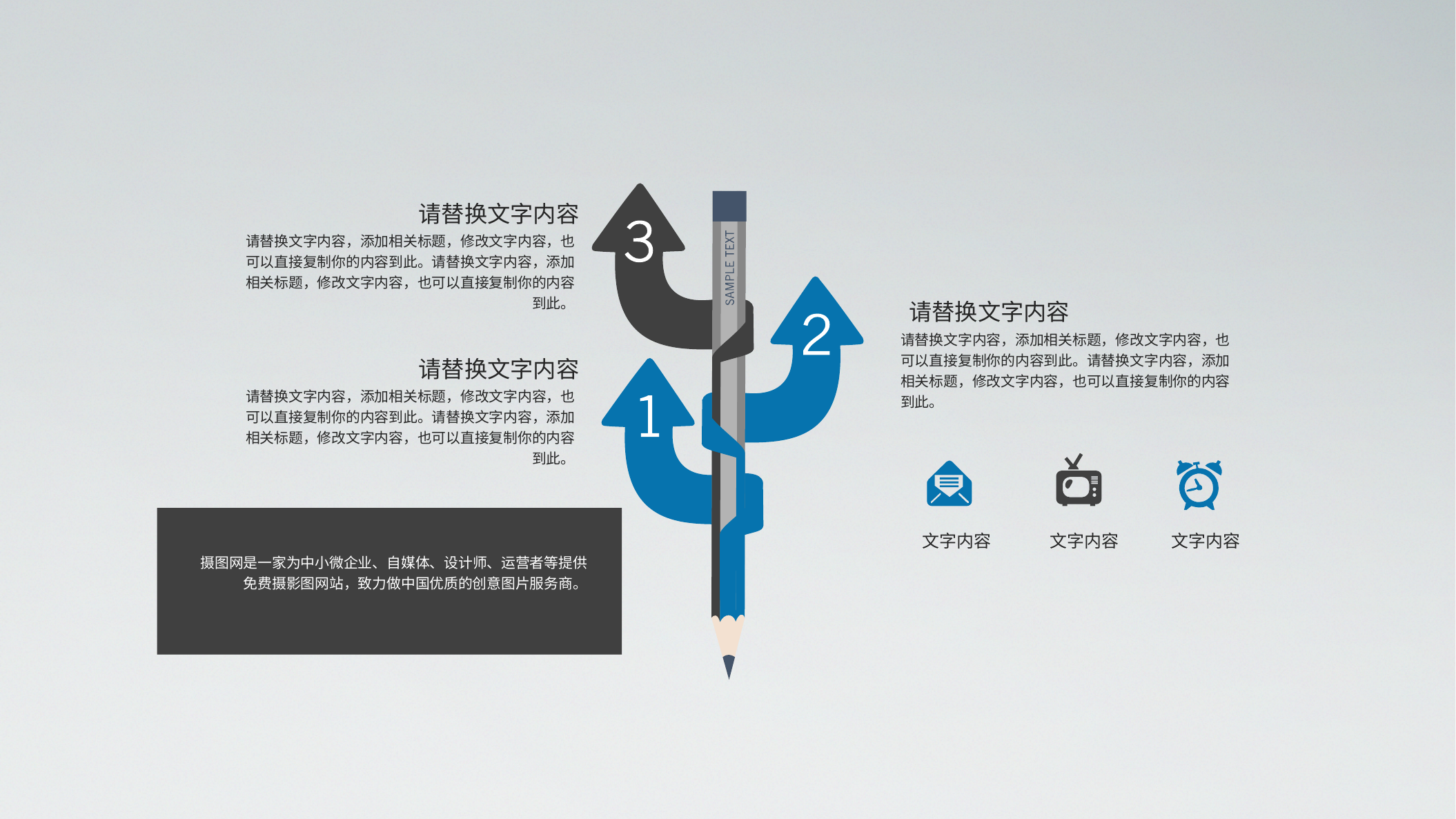

请替换文字内容
请替换文字内容，添加相关标题，修改文字内容，也可以直接复制你的内容到此。请替换文字内容，添加相关标题，修改文字内容，也可以直接复制你的内容到此。
请替换文字内容
请替换文字内容，添加相关标题，修改文字内容，也可以直接复制你的内容到此。请替换文字内容，添加相关标题，修改文字内容，也可以直接复制你的内容到此。
请替换文字内容
请替换文字内容，添加相关标题，修改文字内容，也可以直接复制你的内容到此。请替换文字内容，添加相关标题，修改文字内容，也可以直接复制你的内容到此。

摄图网是一家为中小微企业、自媒体、设计师、运营者等提供免费摄影图网站，致力做中国优质的创意图片服务商。
文字内容
文字内容
文字内容